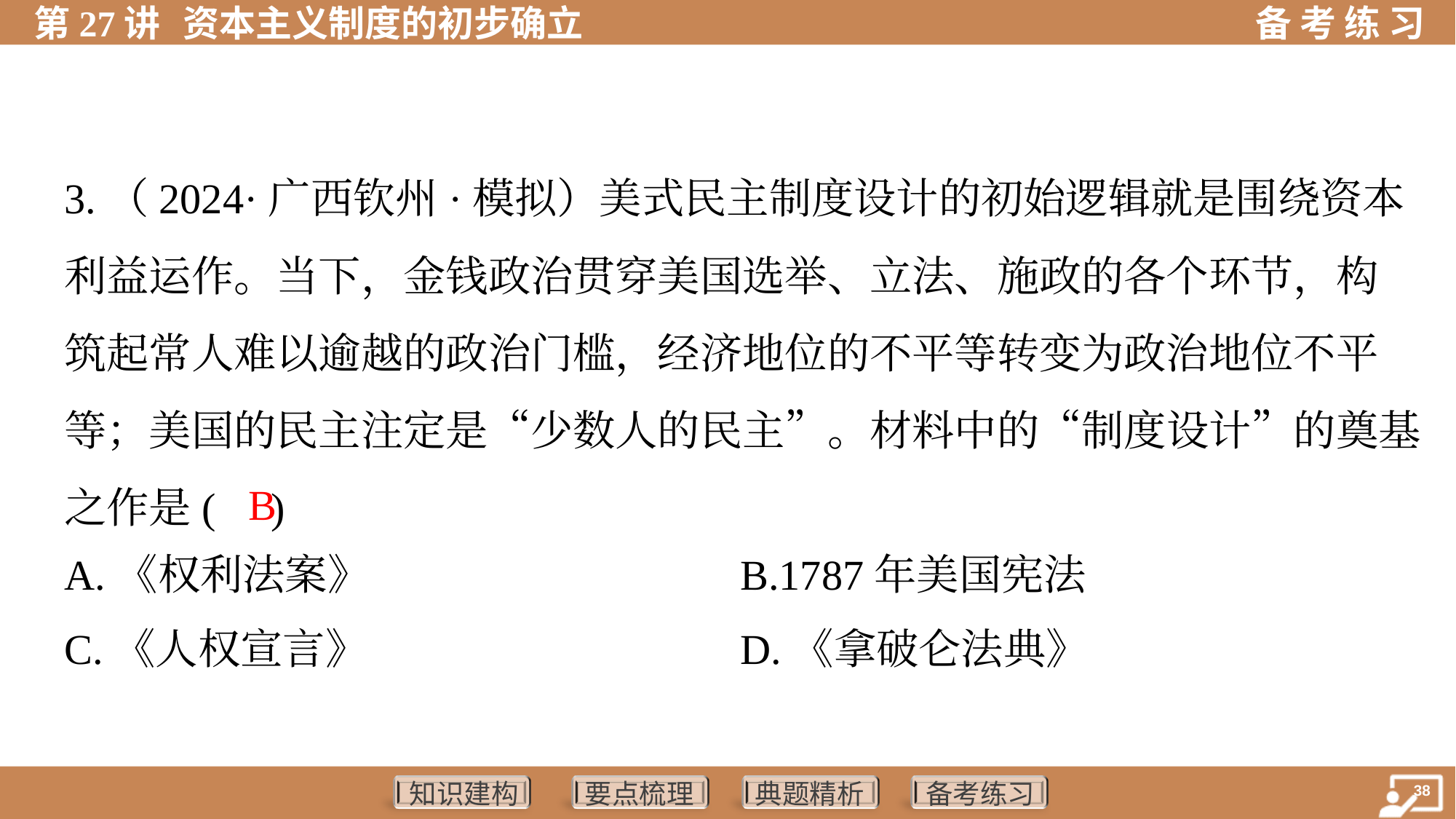

3.（2024·广西钦州·模拟）美式民主制度设计的初始逻辑就是围绕资本
利益运作。当下，金钱政治贯穿美国选举、立法、施政的各个环节，构
筑起常人难以逾越的政治门槛，经济地位的不平等转变为政治地位不平
等；美国的民主注定是“少数人的民主”。材料中的“制度设计”的奠基
之作是(     )
    B
A.《权利法案》	B.1787年美国宪法
C.《人权宣言》	D.《拿破仑法典》